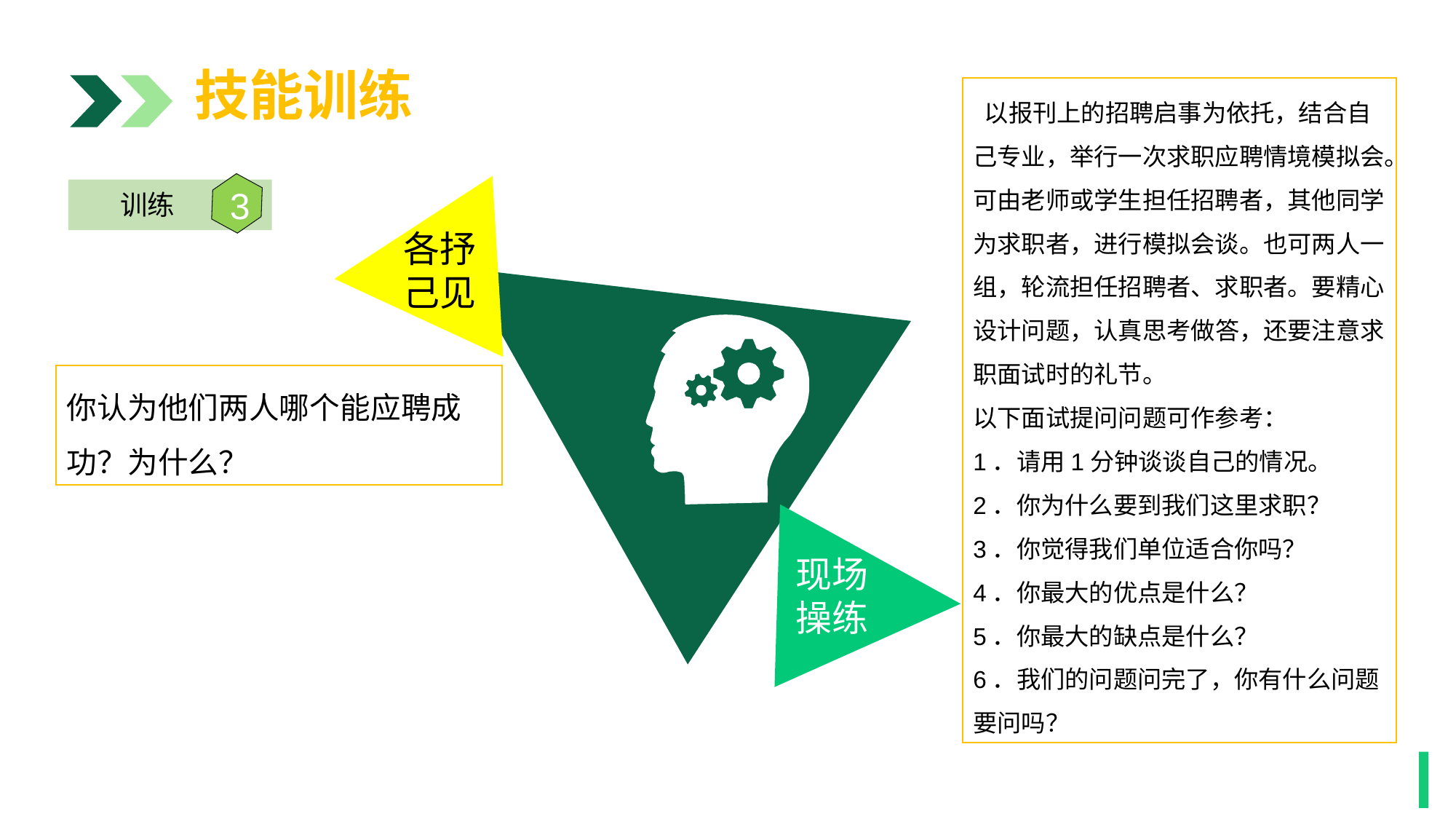

技能训练

 以报刊上的招聘启事为依托，结合自己专业，举行一次求职应聘情境模拟会。可由老师或学生担任招聘者，其他同学为求职者，进行模拟会谈。也可两人一组，轮流担任招聘者、求职者。要精心设计问题，认真思考做答，还要注意求职面试时的礼节。
以下面试提问问题可作参考：
1．请用1分钟谈谈自己的情况。
2．你为什么要到我们这里求职？
3．你觉得我们单位适合你吗？
4．你最大的优点是什么？
5．你最大的缺点是什么？
6．我们的问题问完了，你有什么问题要问吗？

各抒
己见
3

训练

你认为他们两人哪个能应聘成功？为什么？

现场
操练
10